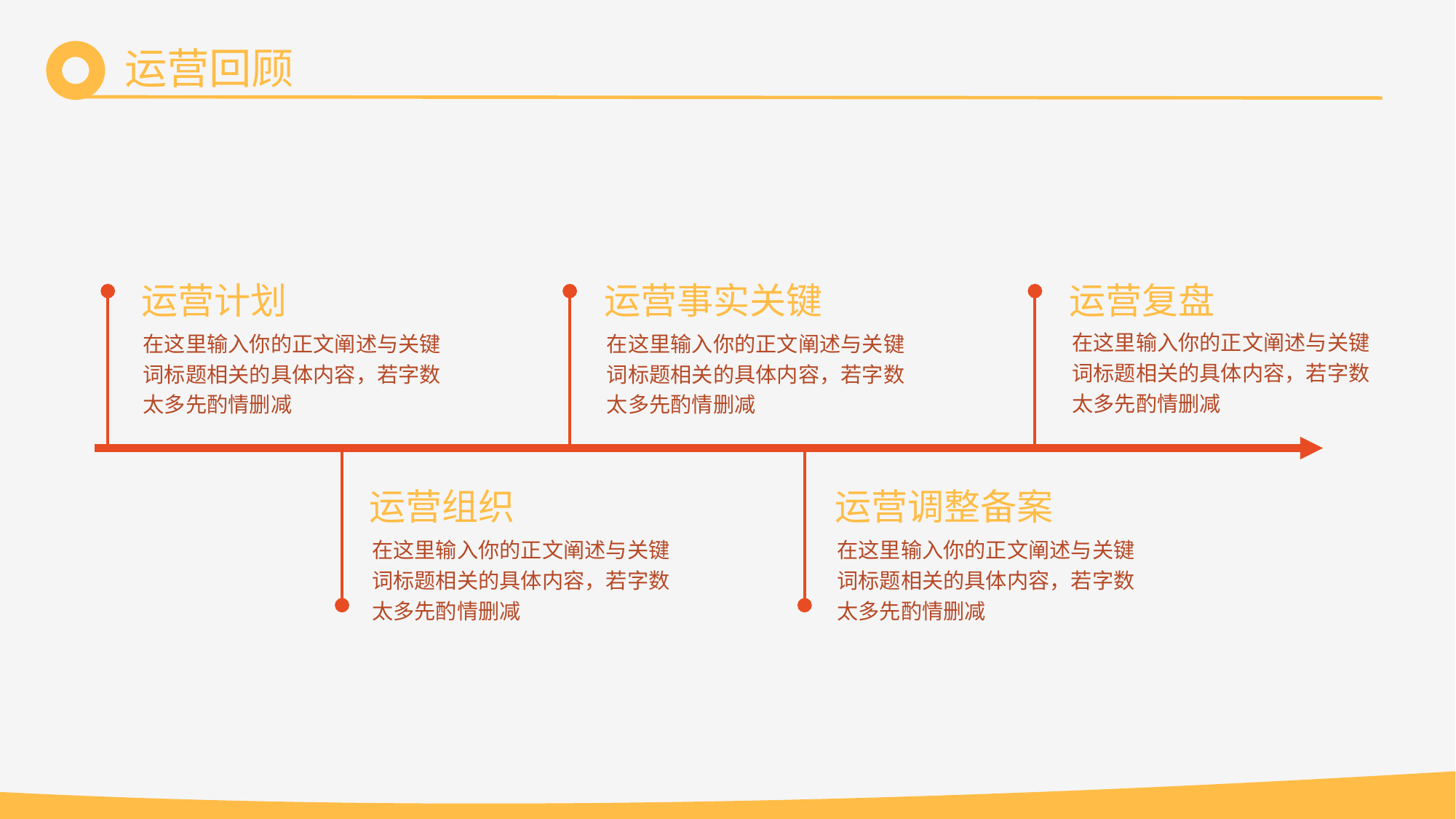

运营回顾
运营计划
运营事实关键
运营复盘
在这里输入你的正文阐述与关键词标题相关的具体内容，若字数太多先酌情删减
在这里输入你的正文阐述与关键词标题相关的具体内容，若字数太多先酌情删减
在这里输入你的正文阐述与关键词标题相关的具体内容，若字数太多先酌情删减
运营组织
运营调整备案
在这里输入你的正文阐述与关键词标题相关的具体内容，若字数太多先酌情删减
在这里输入你的正文阐述与关键词标题相关的具体内容，若字数太多先酌情删减